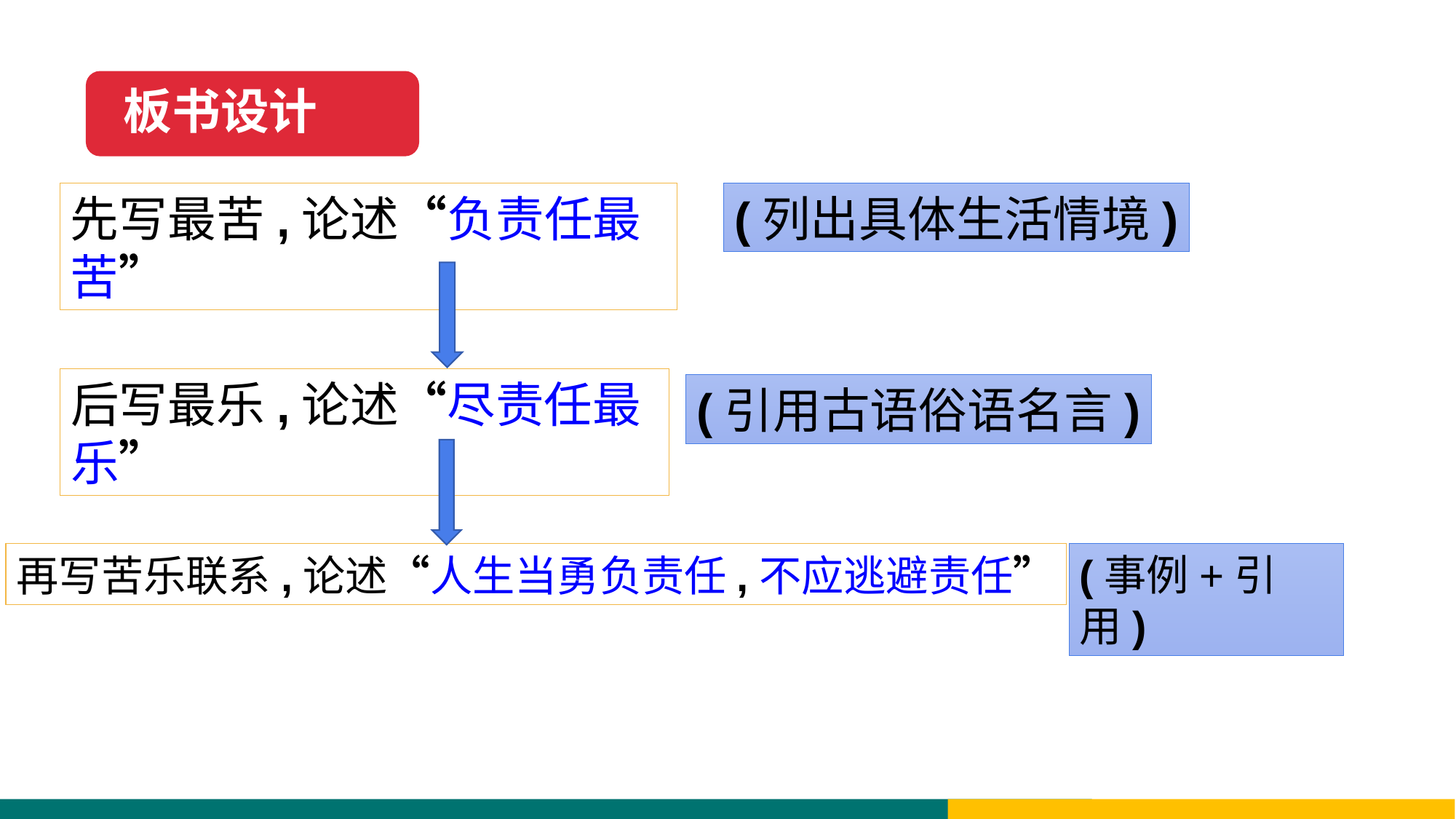

板书设计
先写最苦,论述“负责任最苦”
(列出具体生活情境)

后写最乐,论述“尽责任最乐”
(引用古语俗语名言)

再写苦乐联系,论述“人生当勇负责任,不应逃避责任”
(事例+引用)